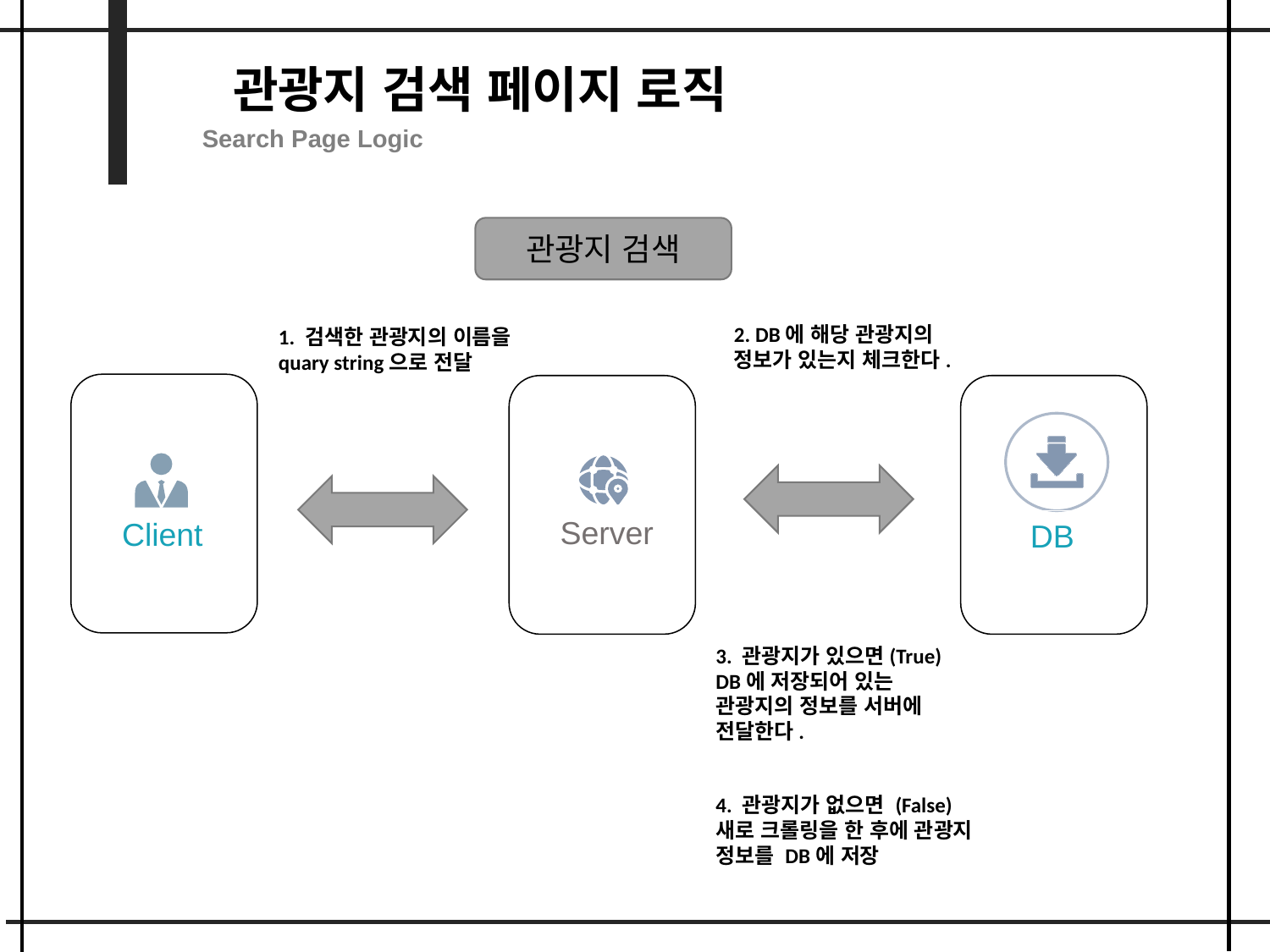

관광지 검색 페이지 로직
Search Page Logic
관광지 검색
2. DB에 해당 관광지의 정보가 있는지 체크한다.
1. 검색한 관광지의 이름을 quary string으로 전달

Client
DB
Server
3. 관광지가 있으면(True) DB에 저장되어 있는 관광지의 정보를 서버에 전달한다.
4. 관광지가 없으면 (False)
새로 크롤링을 한 후에 관광지 정보를 DB에 저장